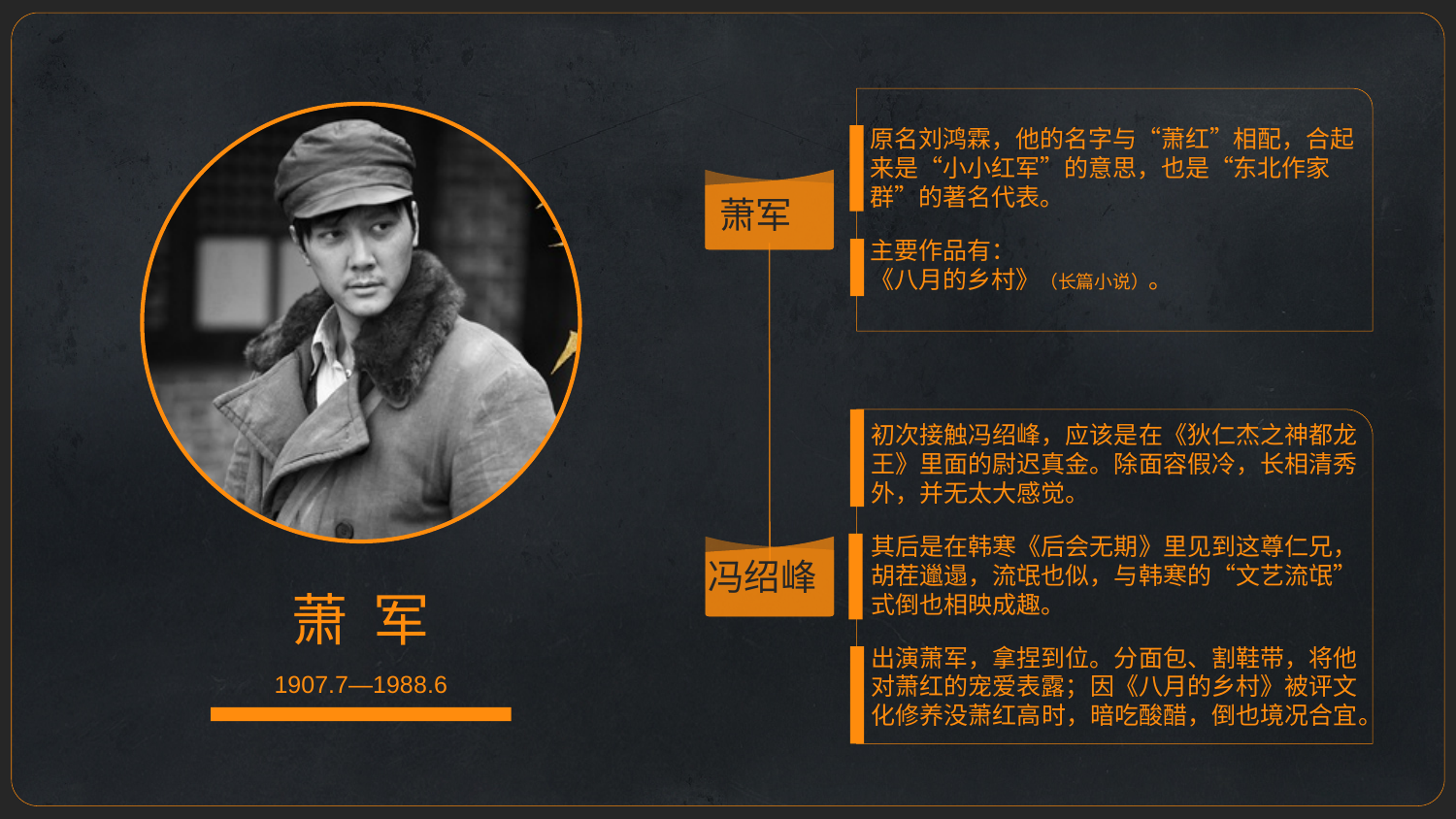

原名刘鸿霖，他的名字与“萧红”相配，合起来是“小小红军”的意思，也是“东北作家群”的著名代表。
主要作品有：
《八月的乡村》（长篇小说）。

萧军

初次接触冯绍峰，应该是在《狄仁杰之神都龙王》里面的尉迟真金。除面容假冷，长相清秀外，并无太大感觉。
其后是在韩寒《后会无期》里见到这尊仁兄，胡茬邋遢，流氓也似，与韩寒的“文艺流氓”式倒也相映成趣。
出演萧军，拿捏到位。分面包、割鞋带，将他对萧红的宠爱表露；因《八月的乡村》被评文化修养没萧红高时，暗吃酸醋，倒也境况合宜。

冯绍峰

萧  军
1907.7—1988.6